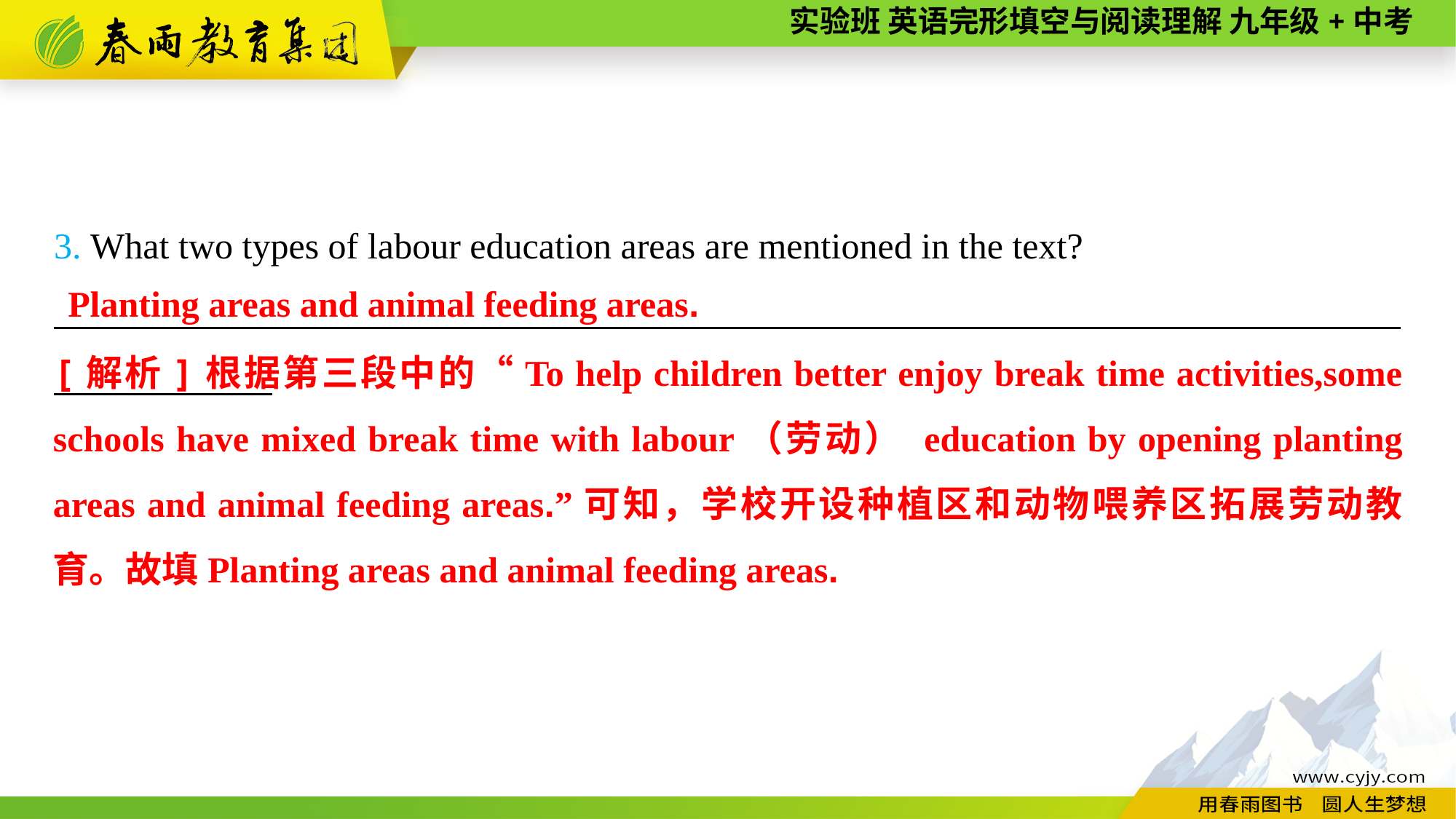

3. What two types of labour education areas are mentioned in the text?
__________________________________________________________________________
Planting areas and animal feeding areas.
[解析]根据第三段中的“To help children better enjoy break time activities,some schools have mixed break time with labour（劳动） education by opening planting areas and animal feeding areas.”可知，学校开设种植区和动物喂养区拓展劳动教育。故填Planting areas and animal feeding areas.